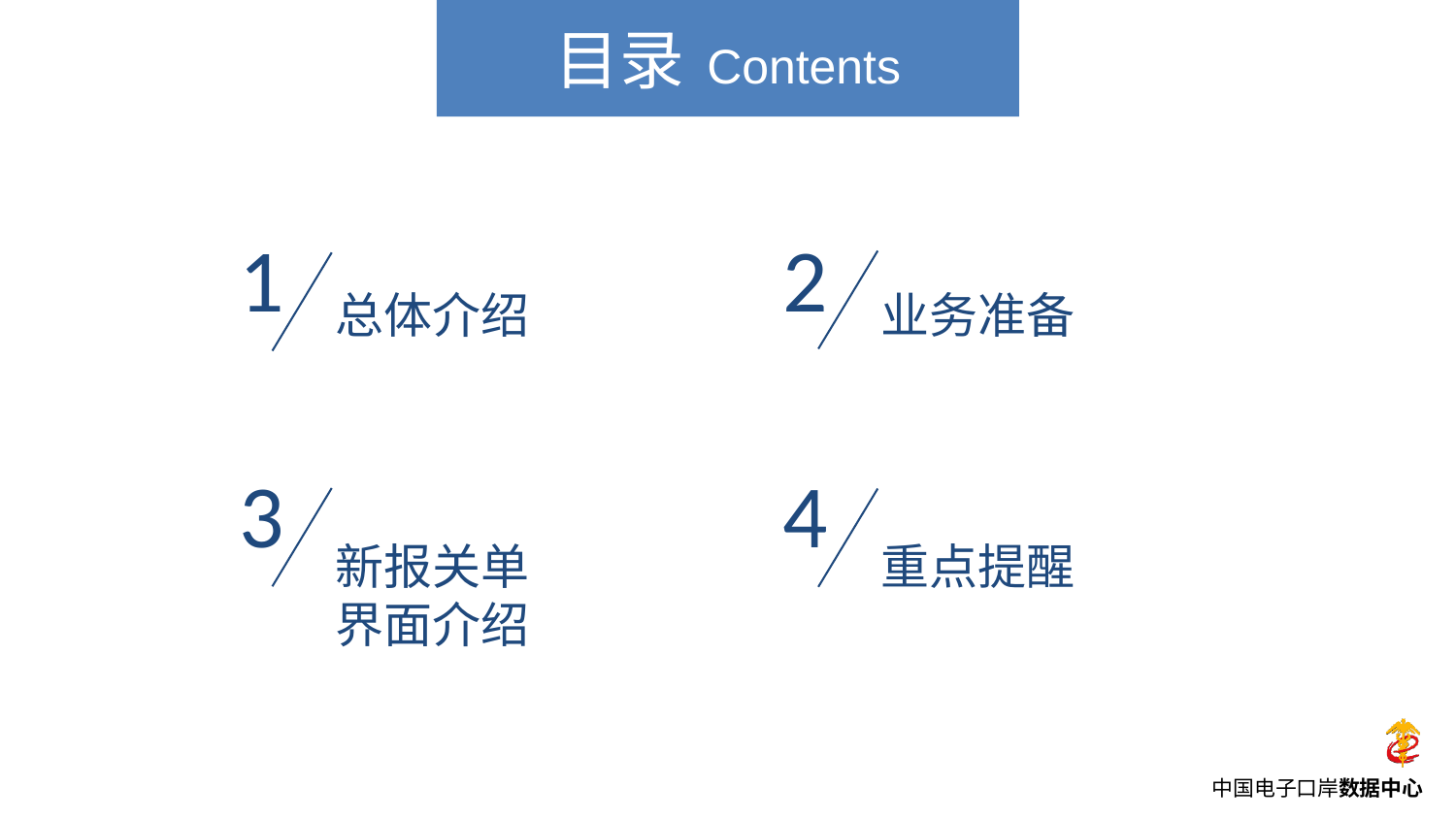

1
总体介绍
2
业务准备
3
新报关单
界面介绍
4
重点提醒